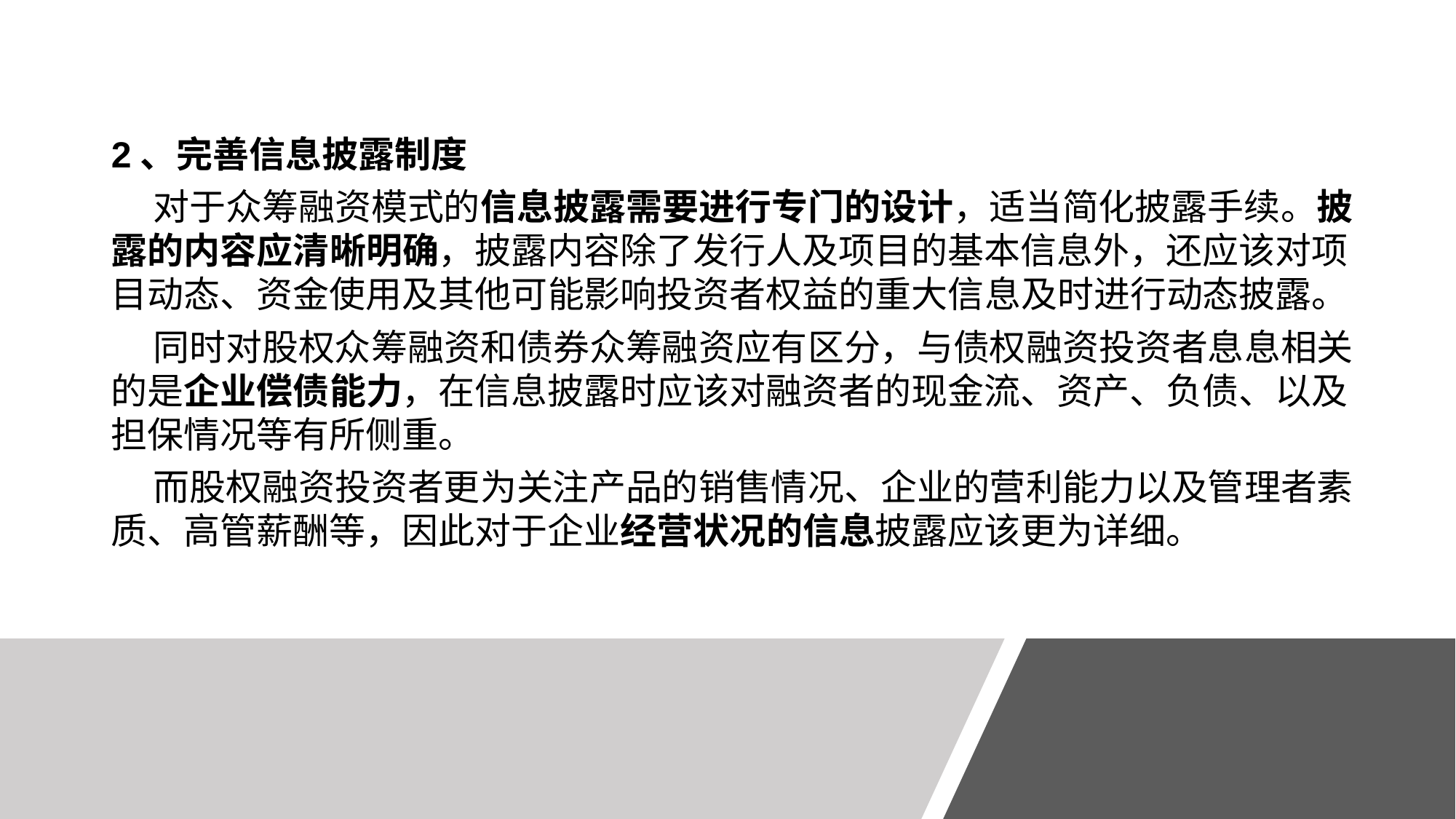

2、完善信息披露制度
    对于众筹融资模式的信息披露需要进行专门的设计，适当简化披露手续。披露的内容应清晰明确，披露内容除了发行人及项目的基本信息外，还应该对项目动态、资金使用及其他可能影响投资者权益的重大信息及时进行动态披露。
    同时对股权众筹融资和债券众筹融资应有区分，与债权融资投资者息息相关的是企业偿债能力，在信息披露时应该对融资者的现金流、资产、负债、以及担保情况等有所侧重。
    而股权融资投资者更为关注产品的销售情况、企业的营利能力以及管理者素质、高管薪酬等，因此对于企业经营状况的信息披露应该更为详细。